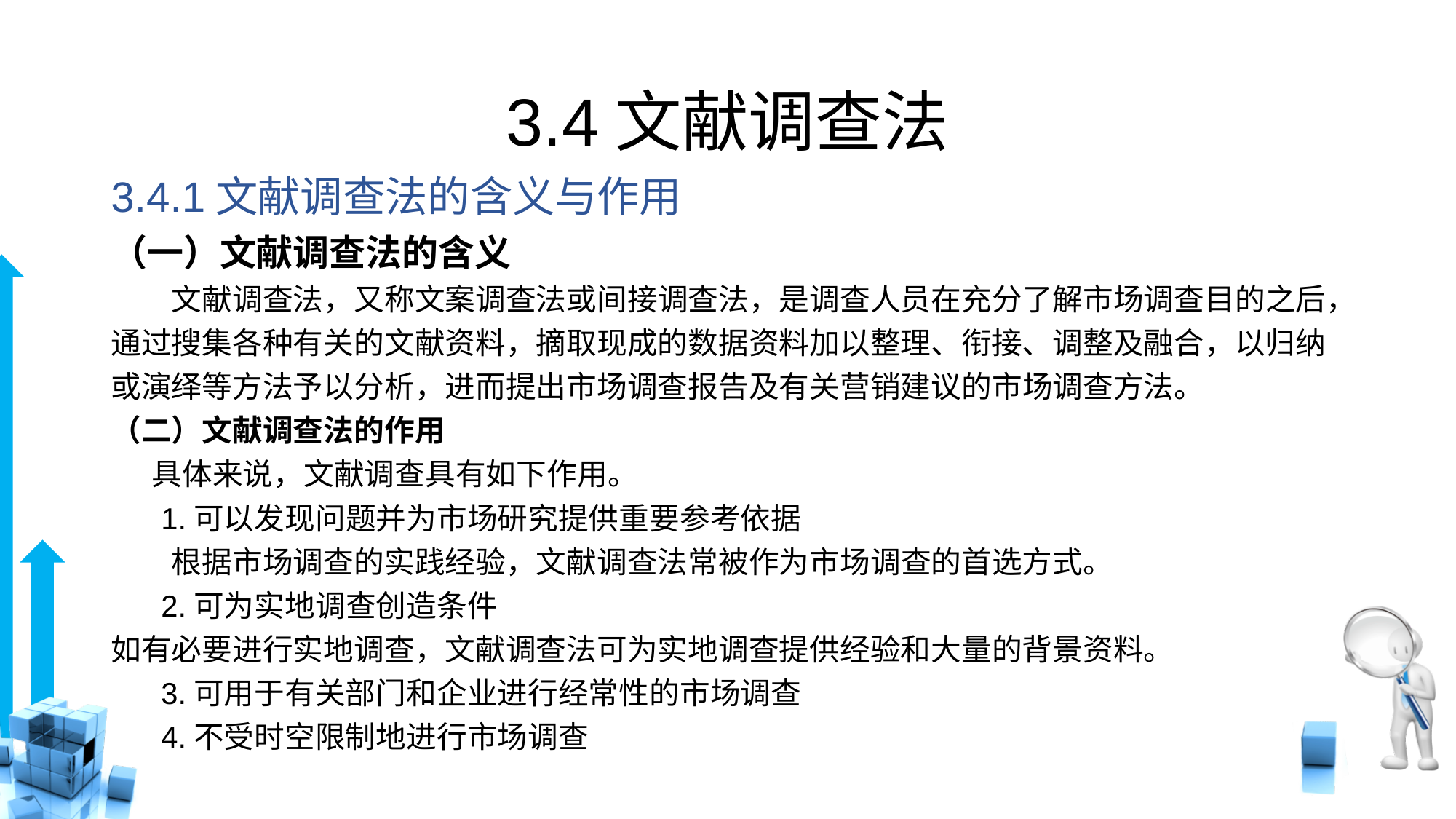

# 3.4文献调查法
3.4.1文献调查法的含义与作用
（一）文献调查法的含义
　　文献调查法，又称文案调查法或间接调查法，是调查人员在充分了解市场调查目的之后，通过搜集各种有关的文献资料，摘取现成的数据资料加以整理、衔接、调整及融合，以归纳或演绎等方法予以分析，进而提出市场调查报告及有关营销建议的市场调查方法。
（二）文献调查法的作用
     具体来说，文献调查具有如下作用。
      1.可以发现问题并为市场研究提供重要参考依据
　　根据市场调查的实践经验，文献调查法常被作为市场调查的首选方式。
      2.可为实地调查创造条件
如有必要进行实地调查，文献调查法可为实地调查提供经验和大量的背景资料。
      3.可用于有关部门和企业进行经常性的市场调查
      4.不受时空限制地进行市场调查